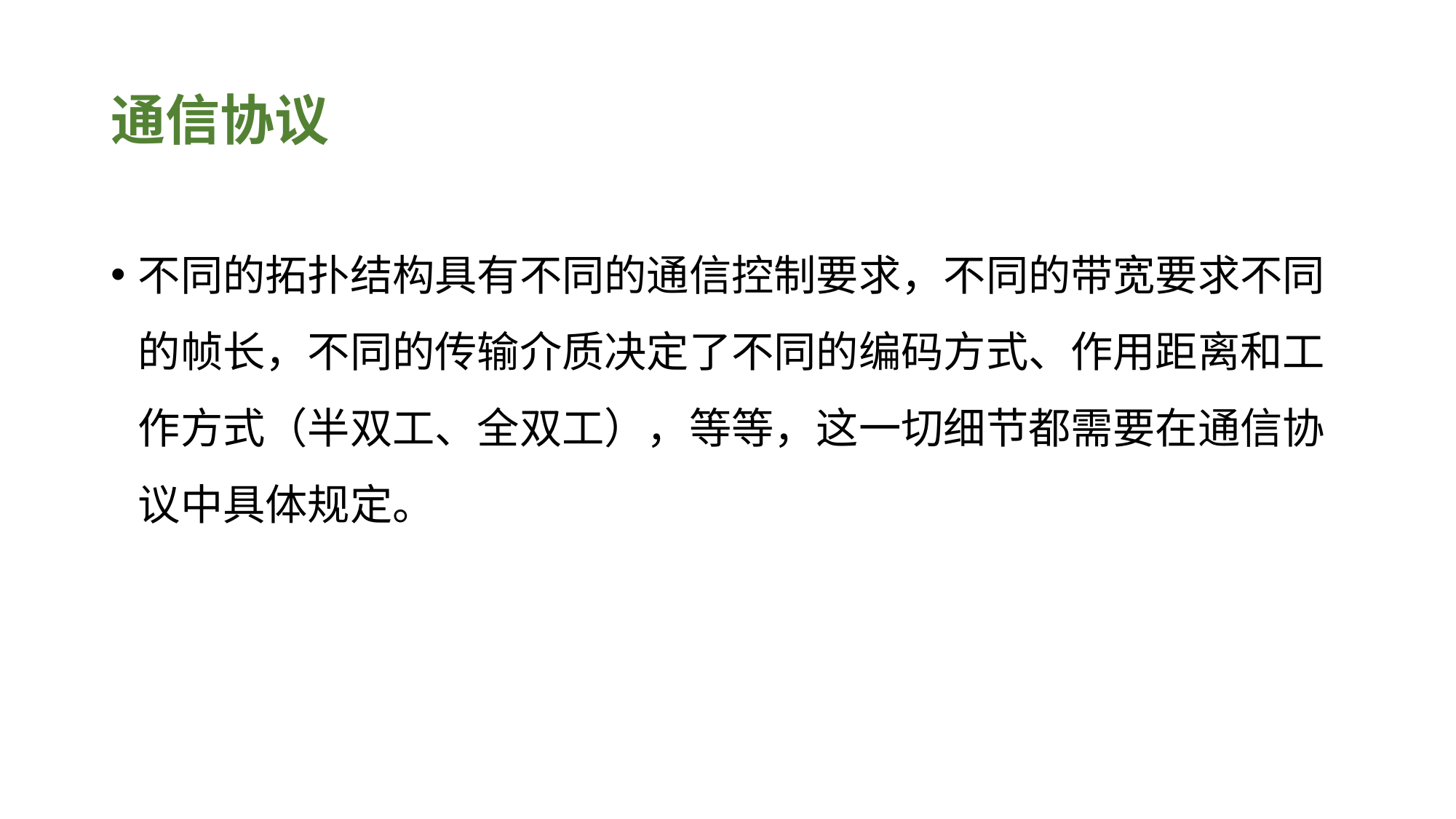

# 通信协议
不同的拓扑结构具有不同的通信控制要求，不同的带宽要求不同的帧长，不同的传输介质决定了不同的编码方式、作用距离和工作方式（半双工、全双工），等等，这一切细节都需要在通信协议中具体规定。